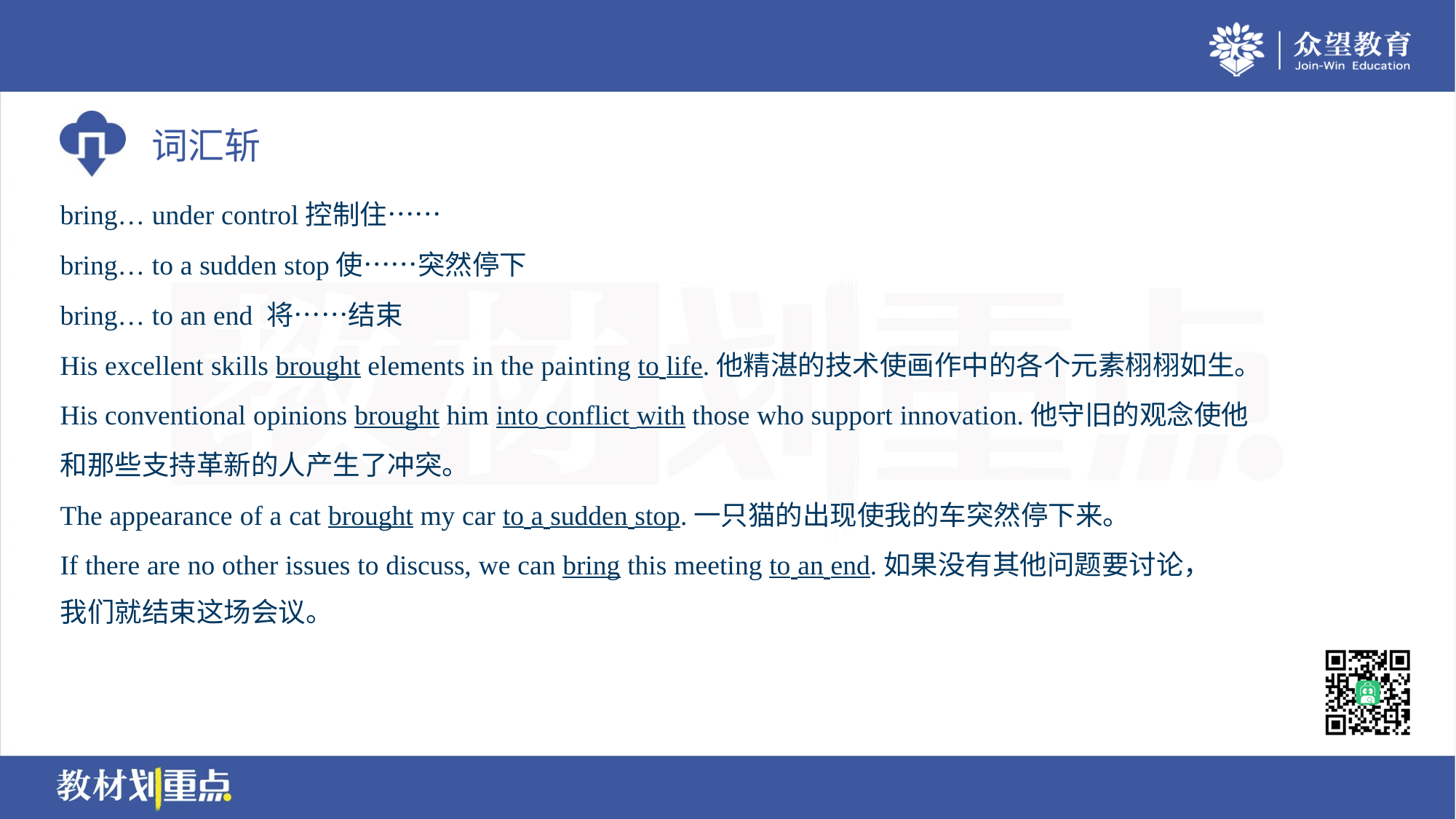

bring… under control控制住……
bring… to a sudden stop使……突然停下
bring… to an end 将……结束
His excellent skills brought elements in the painting to life.他精湛的技术使画作中的各个元素栩栩如生。
His conventional opinions brought him into conflict with those who support innovation.他守旧的观念使他
和那些支持革新的人产生了冲突。
The appearance of a cat brought my car to a sudden stop.一只猫的出现使我的车突然停下来。
If there are no other issues to discuss, we can bring this meeting to an end.如果没有其他问题要讨论，
我们就结束这场会议。